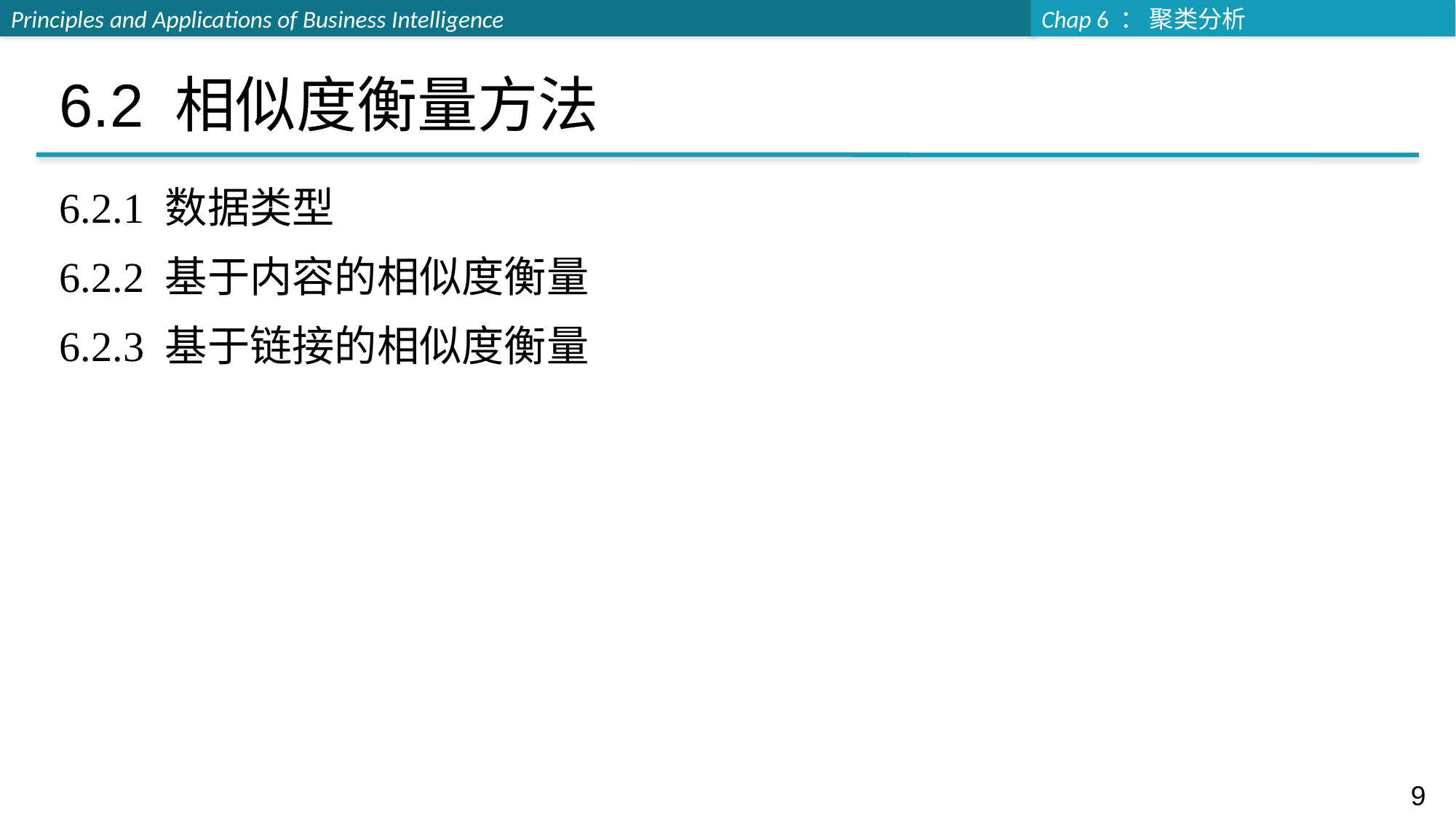

# 6.2 相似度衡量方法
6.2.1 数据类型
6.2.2 基于内容的相似度衡量
6.2.3 基于链接的相似度衡量